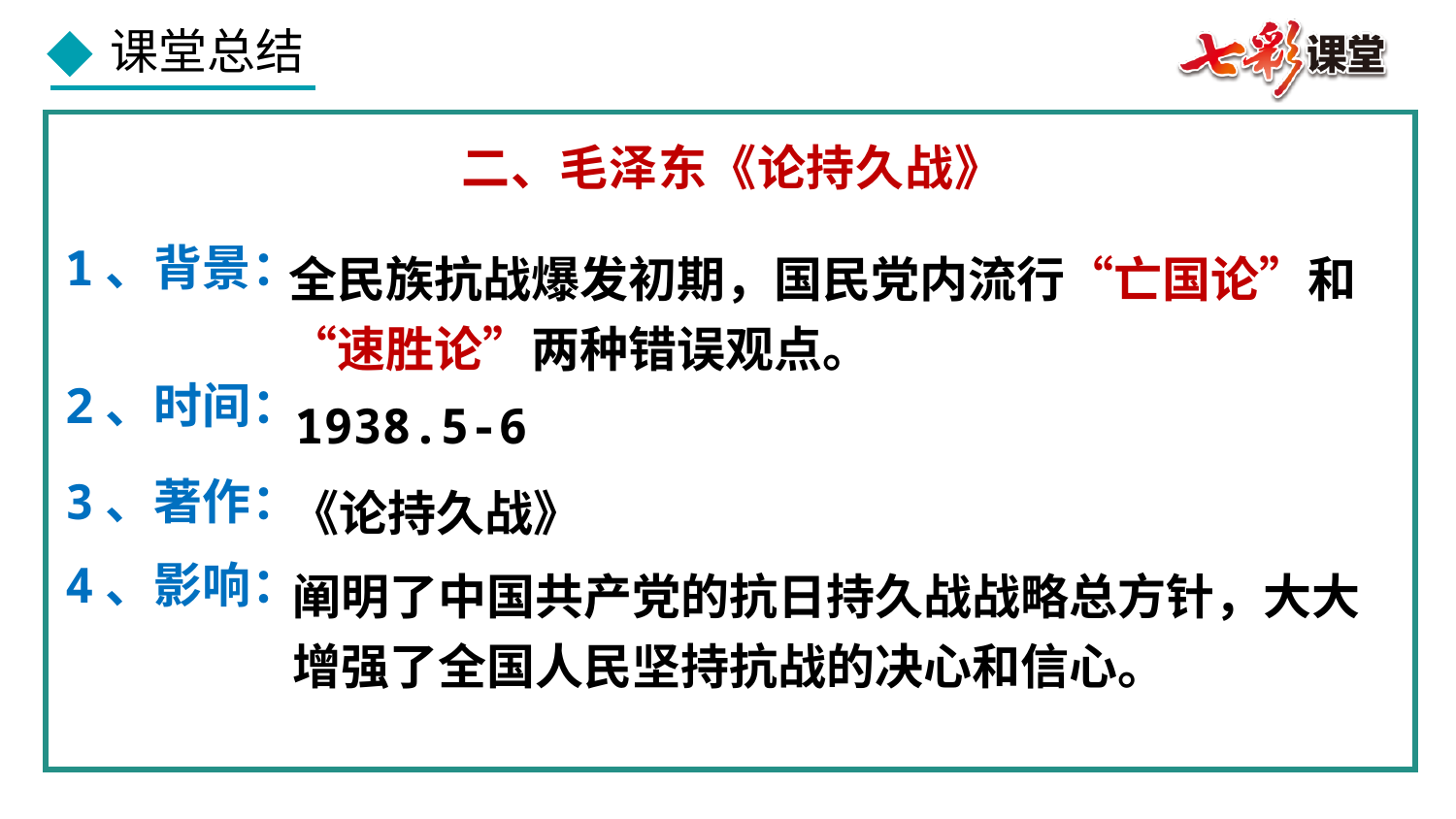

二、毛泽东《论持久战》
1、背景：
全民族抗战爆发初期，国民党内流行“亡国论”和“速胜论”两种错误观点。
2、时间：
1938.5-6
3、著作：
《论持久战》
4、影响：
阐明了中国共产党的抗日持久战战略总方针，大大增强了全国人民坚持抗战的决心和信心。